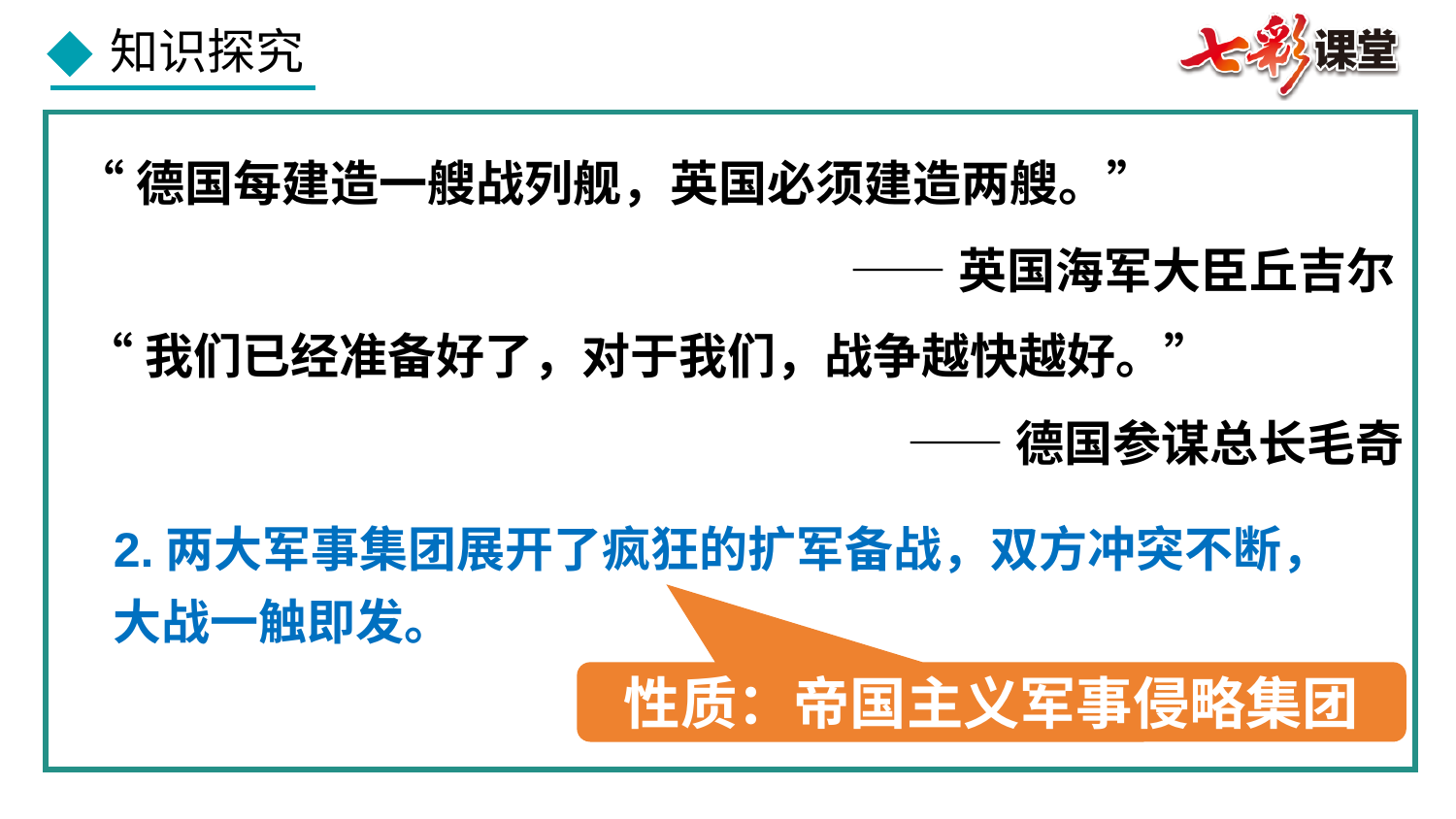

“德国每建造一艘战列舰，英国必须建造两艘。”
——英国海军大臣丘吉尔
“我们已经准备好了，对于我们，战争越快越好。”
 ——德国参谋总长毛奇
2.两大军事集团展开了疯狂的扩军备战，双方冲突不断，
大战一触即发。
性质：帝国主义军事侵略集团